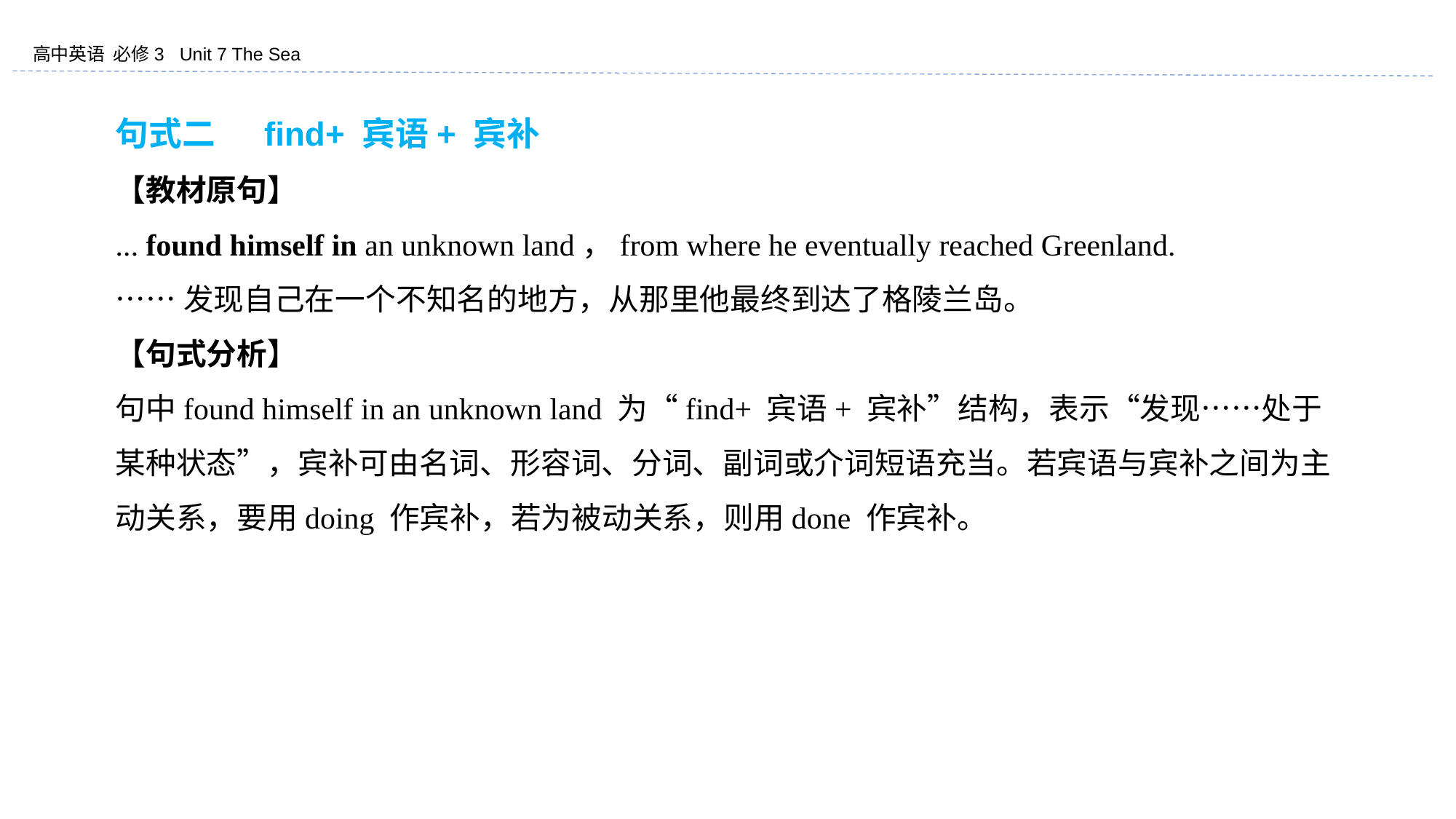

句式二 　find+ 宾语+ 宾补
【教材原句】
... found himself in an unknown land，from where he eventually reached Greenland.
……发现自己在一个不知名的地方，从那里他最终到达了格陵兰岛。
【句式分析】
句中found himself in an unknown land 为“find+ 宾语+ 宾补”结构，表示“发现……处于某种状态”，宾补可由名词、形容词、分词、副词或介词短语充当。若宾语与宾补之间为主动关系，要用doing 作宾补，若为被动关系，则用done 作宾补。